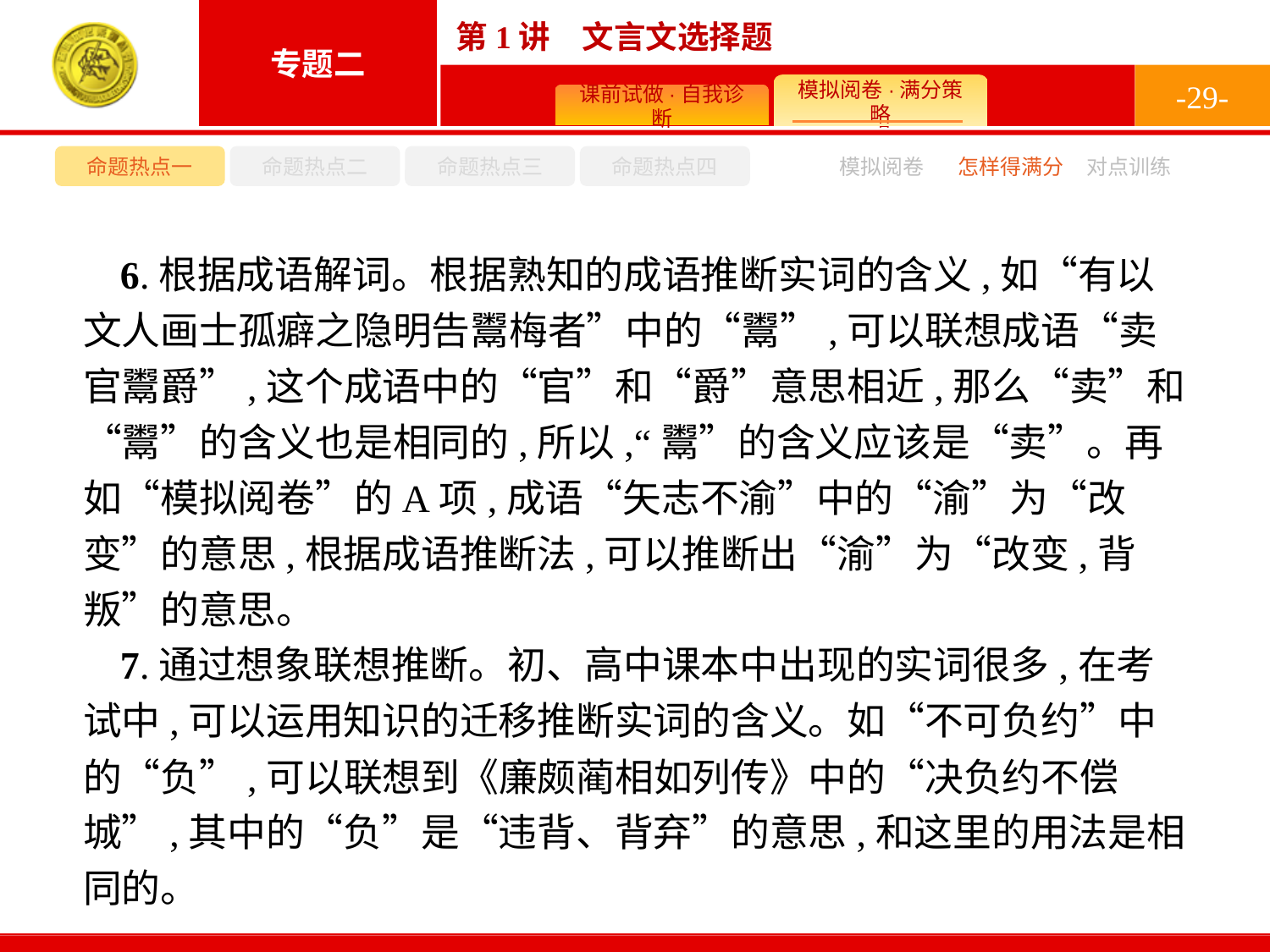

-29-
命题热点一
命题热点二
命题热点三
命题热点四
模拟阅卷
怎样得满分
对点训练
6.根据成语解词。根据熟知的成语推断实词的含义,如“有以文人画士孤癖之隐明告鬻梅者”中的“鬻”,可以联想成语“卖官鬻爵”,这个成语中的“官”和“爵”意思相近,那么“卖”和“鬻”的含义也是相同的,所以,“鬻”的含义应该是“卖”。再如“模拟阅卷”的A项,成语“矢志不渝”中的“渝”为“改变”的意思,根据成语推断法,可以推断出“渝”为“改变,背叛”的意思。
7.通过想象联想推断。初、高中课本中出现的实词很多,在考试中,可以运用知识的迁移推断实词的含义。如“不可负约”中的“负”,可以联想到《廉颇蔺相如列传》中的“决负约不偿城”,其中的“负”是“违背、背弃”的意思,和这里的用法是相同的。